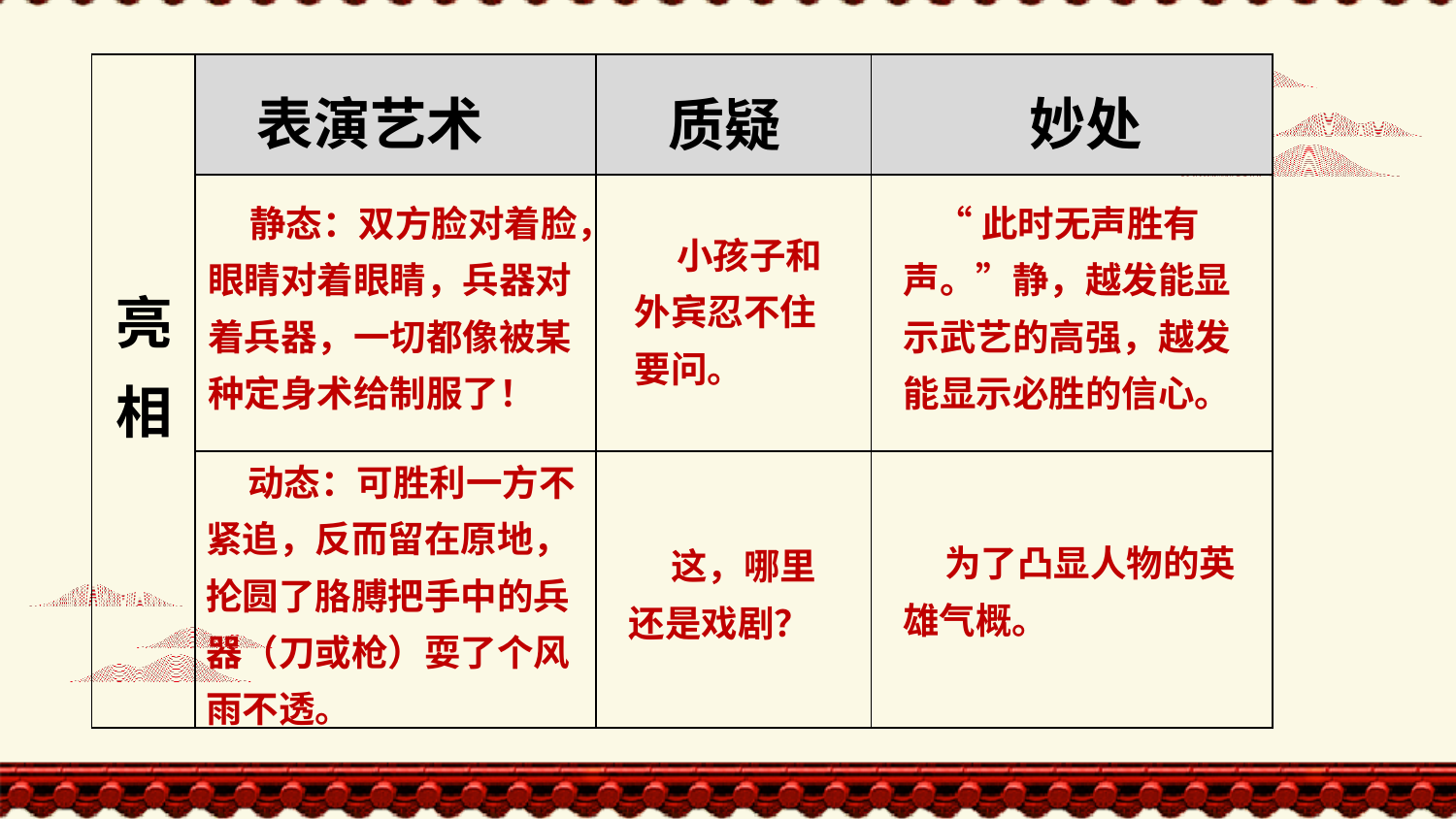

|  |  |  |  |
| --- | --- | --- | --- |
|  |  |  |  |
|  |  |  |  |
表演艺术
妙处
质疑
    静态：双方脸对着脸，眼睛对着眼睛，兵器对着兵器，一切都像被某种定身术给制服了！
    “此时无声胜有声。”静，越发能显示武艺的高强，越发能显示必胜的信心。
    小孩子和外宾忍不住要问。
亮相
    动态：可胜利一方不紧追，反而留在原地，抡圆了胳膊把手中的兵器（刀或枪）耍了个风雨不透。
    为了凸显人物的英雄气概。
    这，哪里还是戏剧？